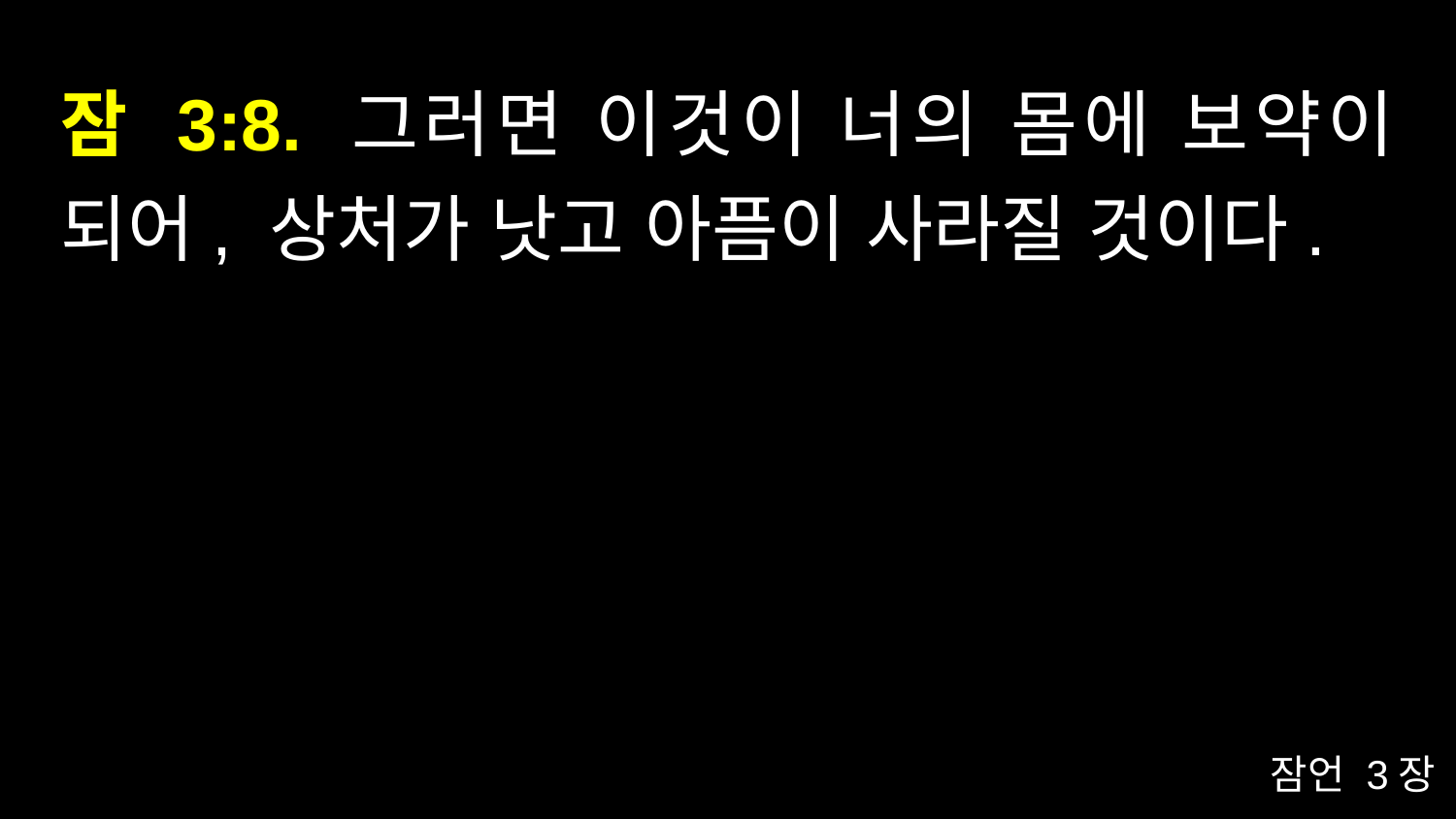

# 잠 3:8. 그러면 이것이 너의 몸에 보약이 되어, 상처가 낫고 아픔이 사라질 것이다.
잠언 3장